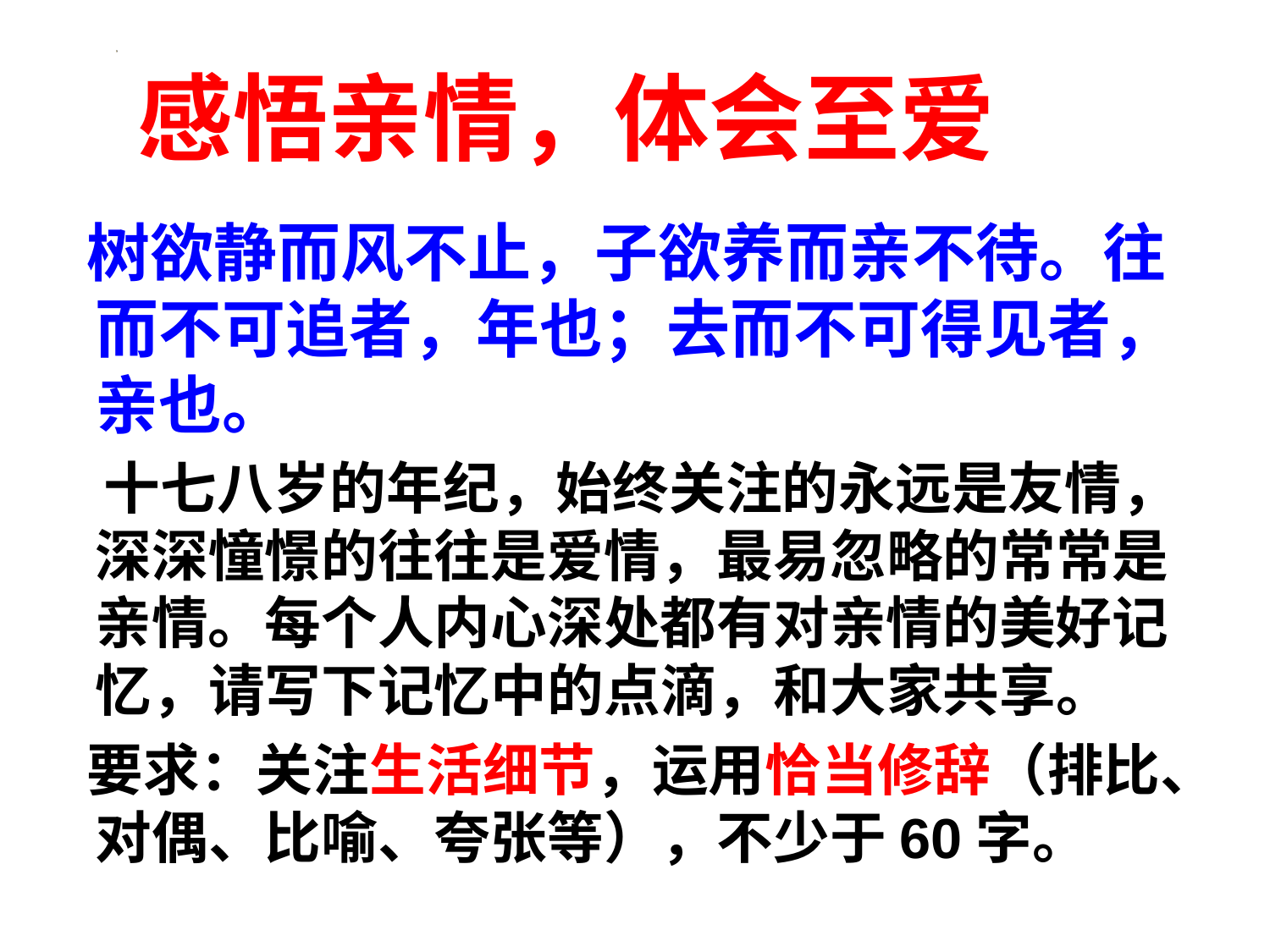

感悟亲情，体会至爱
  树欲静而风不止，子欲养而亲不待。往而不可追者，年也；去而不可得见者，亲也。
　十七八岁的年纪，始终关注的永远是友情，深深憧憬的往往是爱情，最易忽略的常常是亲情。每个人内心深处都有对亲情的美好记忆，请写下记忆中的点滴，和大家共享。
  要求：关注生活细节，运用恰当修辞（排比、对偶、比喻、夸张等），不少于60字。